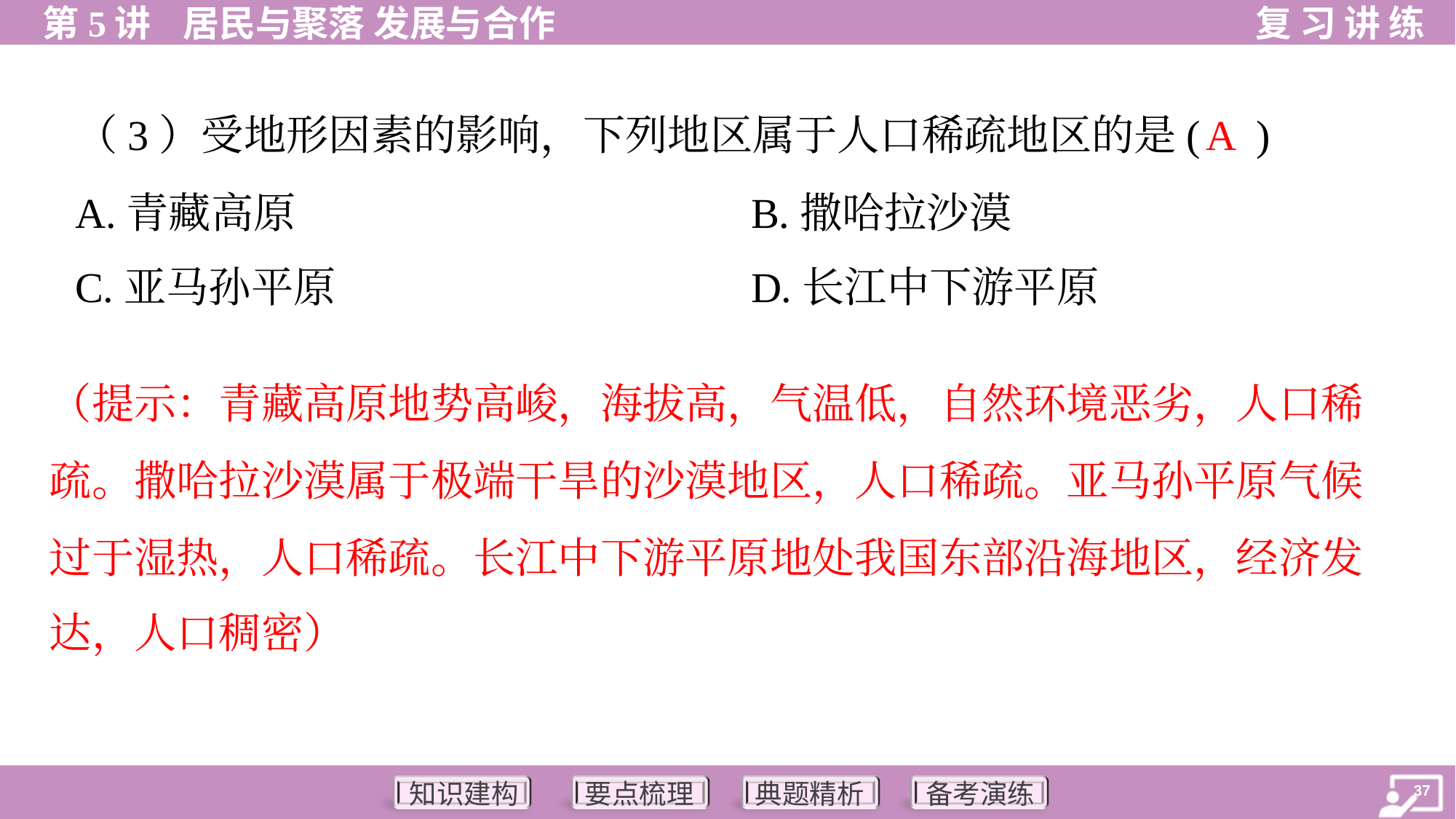

A
（3）受地形因素的影响，下列地区属于人口稀疏地区的是(     )
A.青藏高原	B.撒哈拉沙漠
C.亚马孙平原	D.长江中下游平原
（提示：青藏高原地势高峻，海拔高，气温低，自然环境恶劣，人口稀
疏。撒哈拉沙漠属于极端干旱的沙漠地区，人口稀疏。亚马孙平原气候
过于湿热，人口稀疏。长江中下游平原地处我国东部沿海地区，经济发
达，人口稠密）